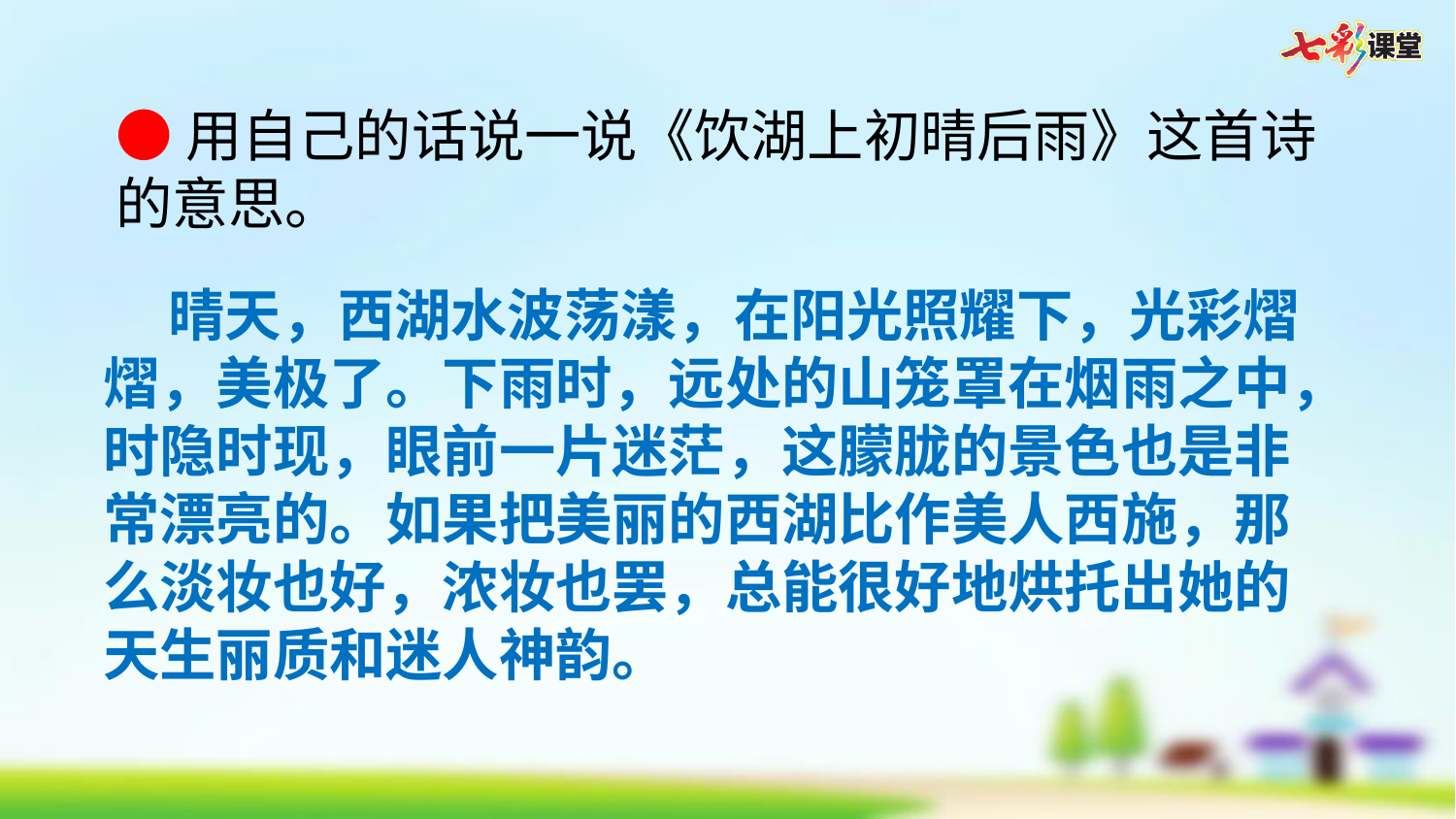

●用自己的话说一说《饮湖上初晴后雨》这首诗的意思。
    晴天，西湖水波荡漾，在阳光照耀下，光彩熠熠，美极了。下雨时，远处的山笼罩在烟雨之中，时隐时现，眼前一片迷茫，这朦胧的景色也是非常漂亮的。如果把美丽的西湖比作美人西施，那么淡妆也好，浓妆也罢，总能很好地烘托出她的天生丽质和迷人神韵。